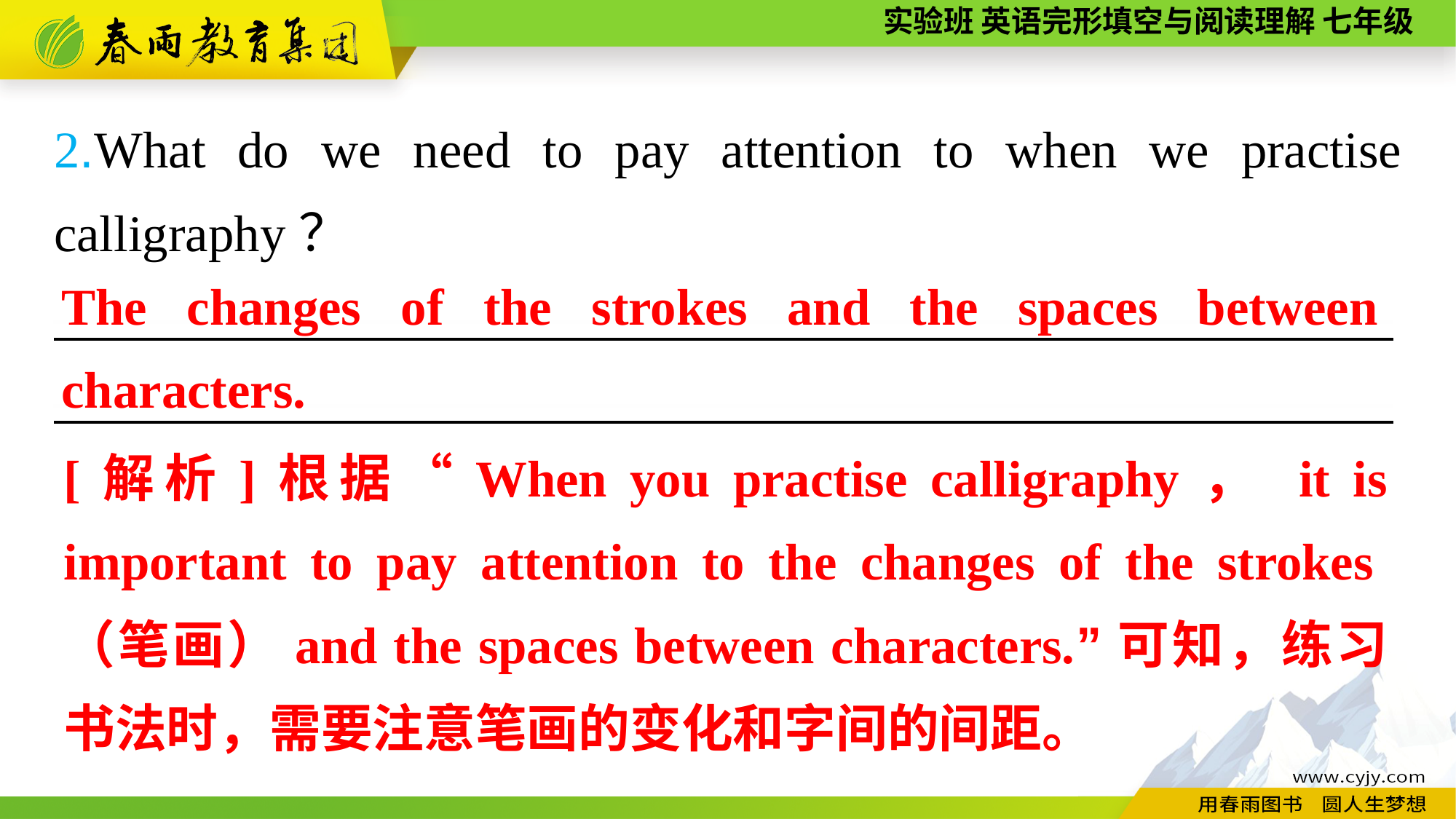

2.What do we need to pay attention to when we practise calligraphy？
————————————————————————————————————————————————————
The changes of the strokes and the spaces between characters.
[解析]根据“When you practise calligraphy， it is important to pay attention to the changes of the strokes（笔画）and the spaces between characters.”可知，练习书法时，需要注意笔画的变化和字间的间距。